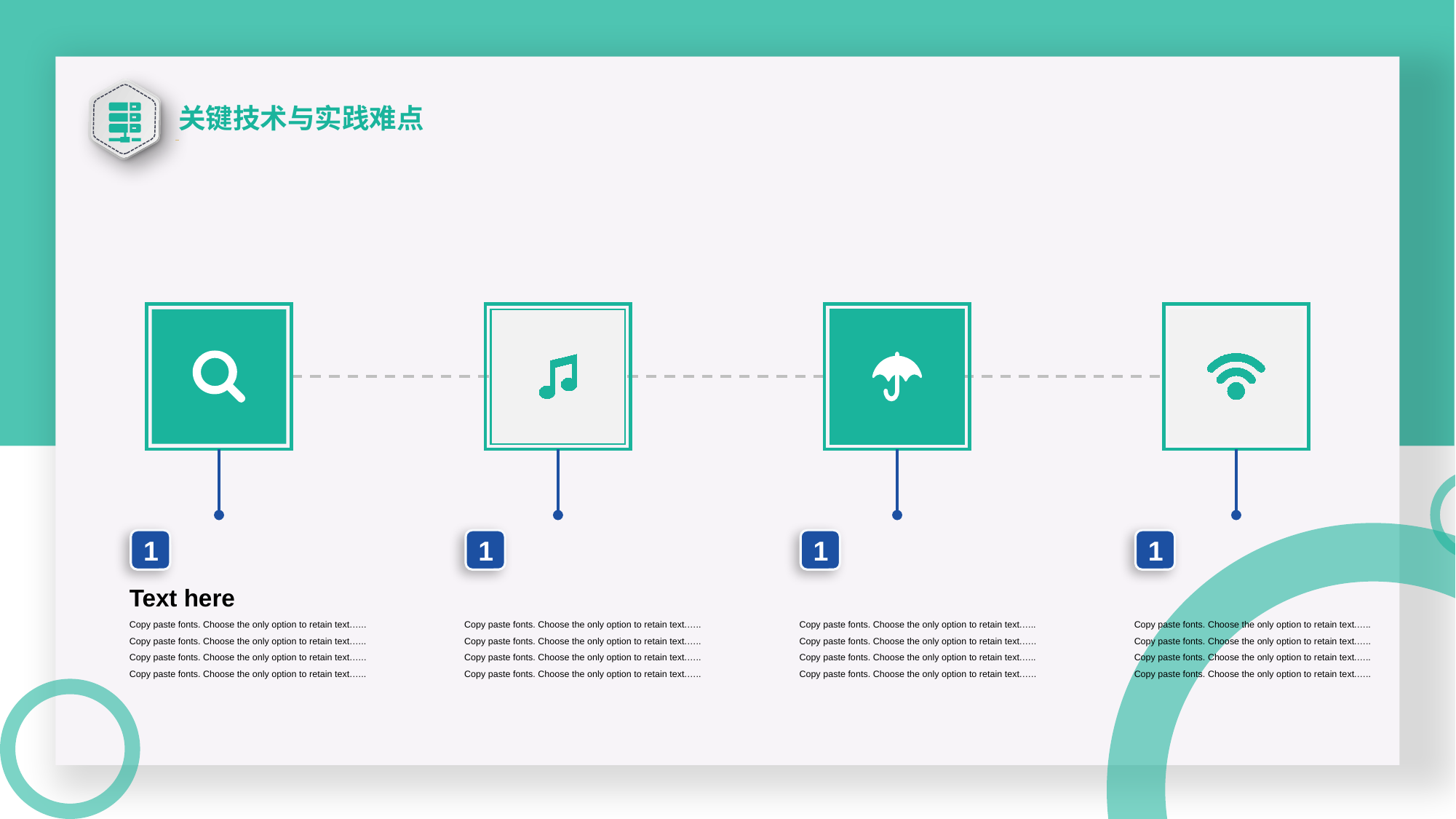

关键技术与实践难点

1
1
1
1
Text here
Copy paste fonts. Choose the only option to retain text.….. Copy paste fonts. Choose the only option to retain text.….. Copy paste fonts. Choose the only option to retain text.….. Copy paste fonts. Choose the only option to retain text.…..

Copy paste fonts. Choose the only option to retain text.….. Copy paste fonts. Choose the only option to retain text.….. Copy paste fonts. Choose the only option to retain text.….. Copy paste fonts. Choose the only option to retain text.…..

Copy paste fonts. Choose the only option to retain text.….. Copy paste fonts. Choose the only option to retain text.….. Copy paste fonts. Choose the only option to retain text.….. Copy paste fonts. Choose the only option to retain text.…..

Copy paste fonts. Choose the only option to retain text.….. Copy paste fonts. Choose the only option to retain text.….. Copy paste fonts. Choose the only option to retain text.….. Copy paste fonts. Choose the only option to retain text.…..